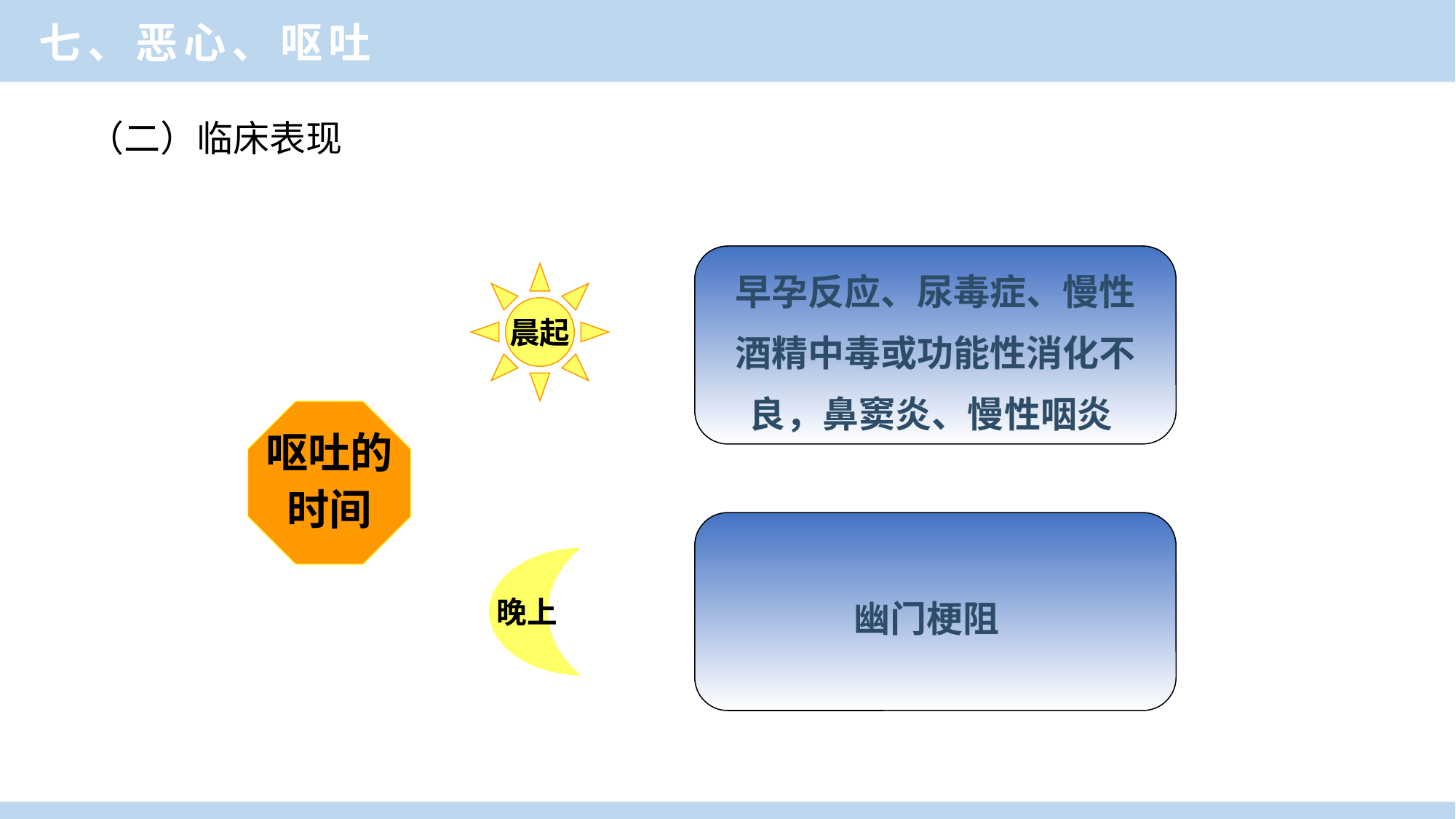

七、恶心、呕吐
（二）临床表现

早孕反应、尿毒症、慢性酒精中毒或功能性消化不良，鼻窦炎、慢性咽炎
晨起
呕吐的
时间

幽门梗阻
晚上